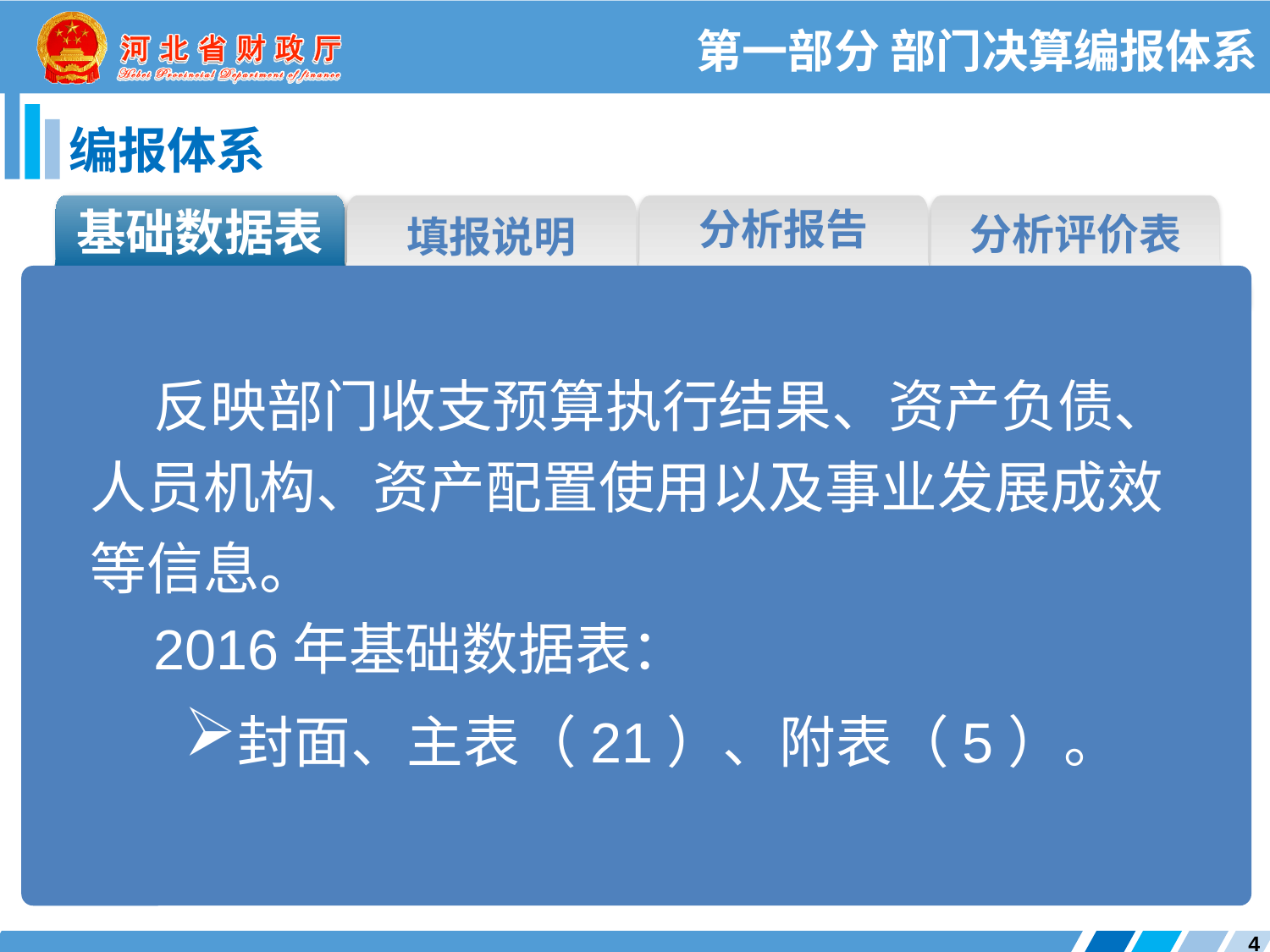

第一部分 部门决算编报体系
编报体系

基础数据表

分析报告
分析评价表
填报说明

反映部门收支预算执行结果、资产负债、人员机构、资产配置使用以及事业发展成效等信息。
2016年基础数据表：
封面、主表（21）、附表（5）。

4